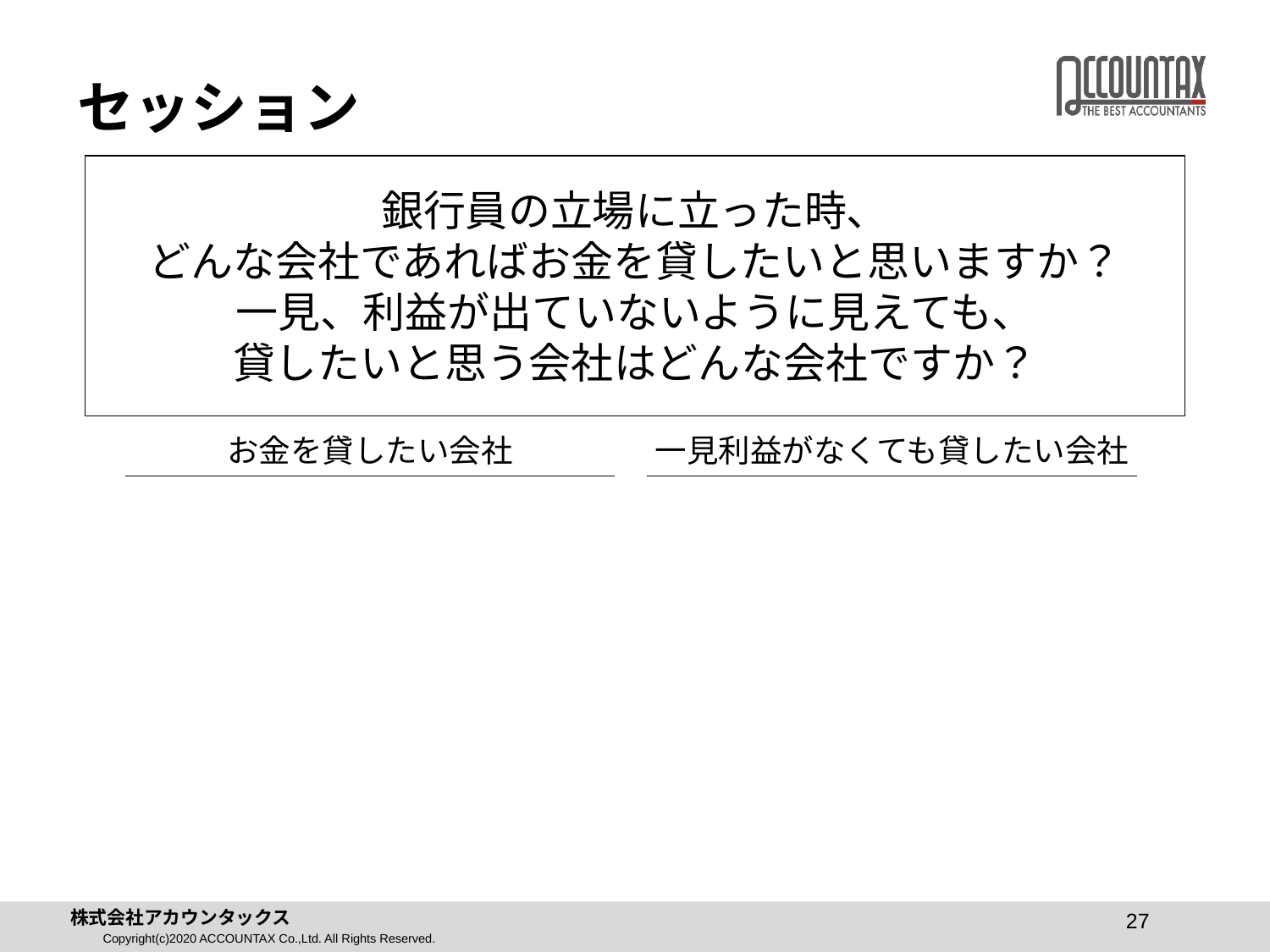

# セッション
銀行員の立場に立った時、
どんな会社であればお金を貸したいと思いますか？
一見、利益が出ていないように見えても、
貸したいと思う会社はどんな会社ですか？
お金を貸したい会社
一見利益がなくても貸したい会社
27